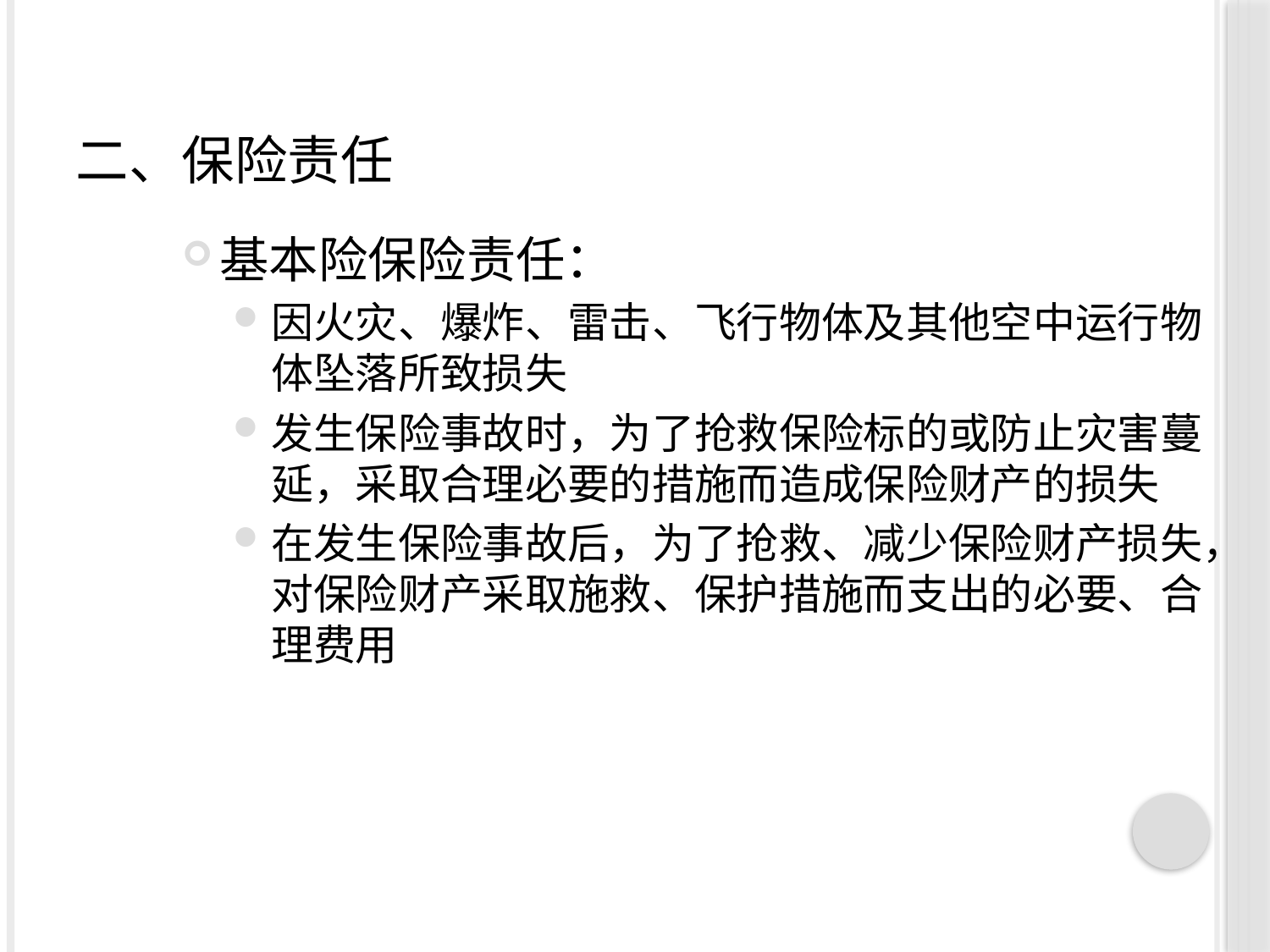

# 二、保险责任
基本险保险责任：
因火灾、爆炸、雷击、飞行物体及其他空中运行物体坠落所致损失
发生保险事故时，为了抢救保险标的或防止灾害蔓延，采取合理必要的措施而造成保险财产的损失
在发生保险事故后，为了抢救、减少保险财产损失，对保险财产采取施救、保护措施而支出的必要、合理费用